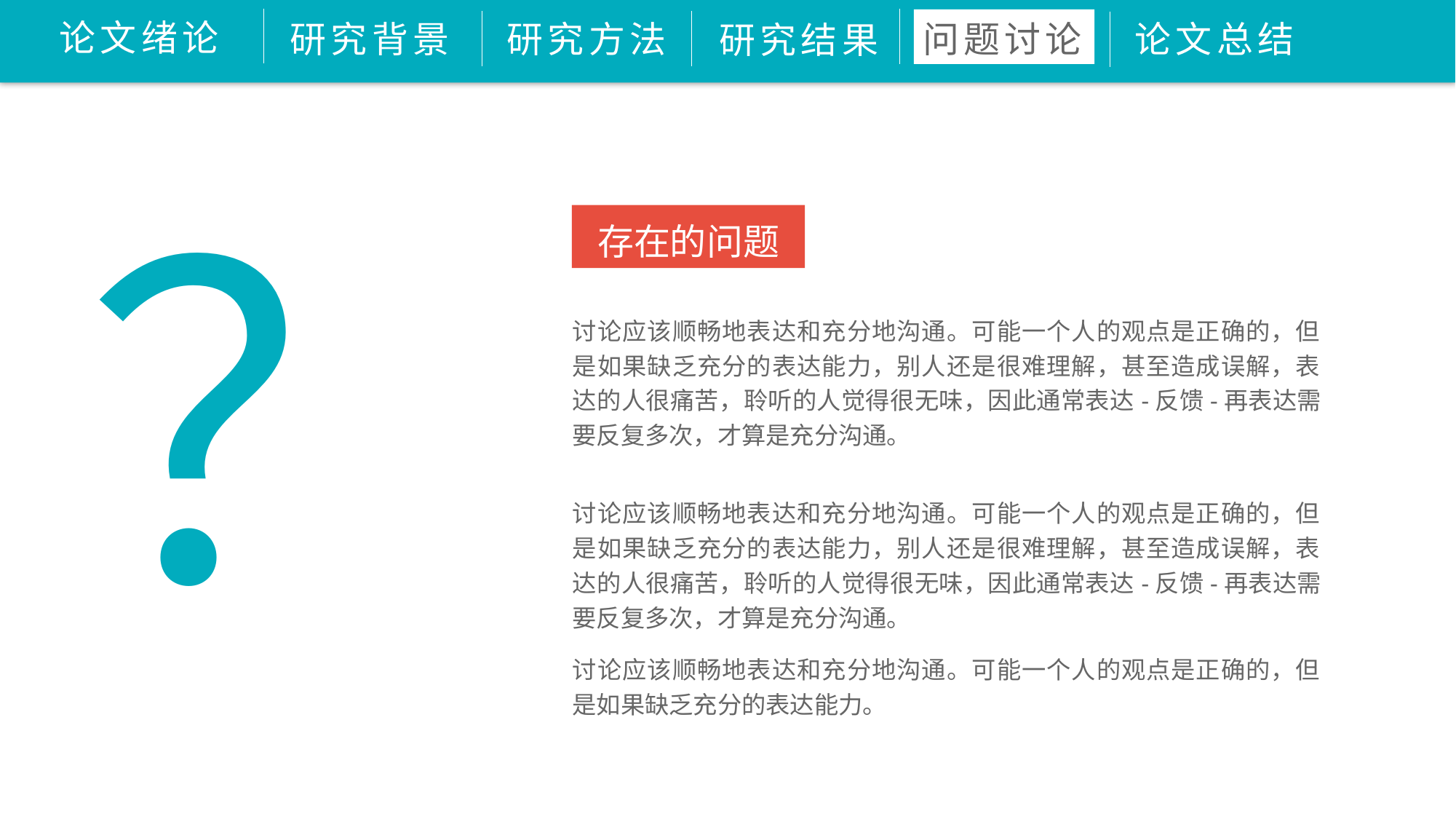

论文绪论

研究背景
问题讨论
论文总结
研究方法
研究结果
？
存在的问题
讨论应该顺畅地表达和充分地沟通。可能一个人的观点是正确的，但是如果缺乏充分的表达能力，别人还是很难理解，甚至造成误解，表达的人很痛苦，聆听的人觉得很无味，因此通常表达-反馈-再表达需要反复多次，才算是充分沟通。
讨论应该顺畅地表达和充分地沟通。可能一个人的观点是正确的，但是如果缺乏充分的表达能力，别人还是很难理解，甚至造成误解，表达的人很痛苦，聆听的人觉得很无味，因此通常表达-反馈-再表达需要反复多次，才算是充分沟通。
讨论应该顺畅地表达和充分地沟通。可能一个人的观点是正确的，但是如果缺乏充分的表达能力。